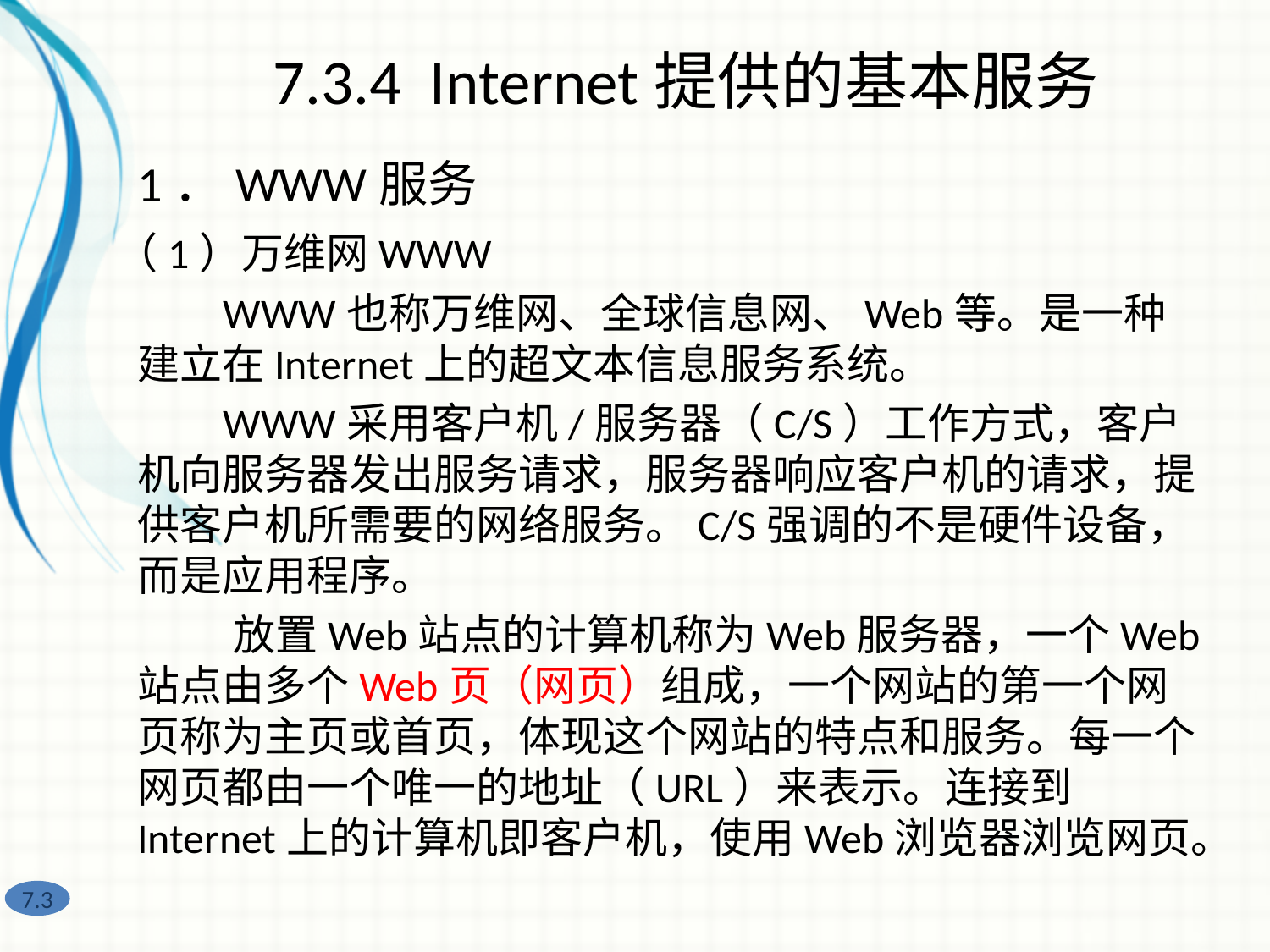

7.3.4  Internet提供的基本服务
1．WWW服务
（1）万维网WWW
         WWW也称万维网、全球信息网、Web等。是一种建立在Internet上的超文本信息服务系统。
         WWW采用客户机/服务器（C/S）工作方式，客户机向服务器发出服务请求，服务器响应客户机的请求，提供客户机所需要的网络服务。C/S强调的不是硬件设备，而是应用程序。
         放置Web站点的计算机称为Web服务器，一个Web站点由多个Web页（网页）组成，一个网站的第一个网页称为主页或首页，体现这个网站的特点和服务。每一个网页都由一个唯一的地址（URL）来表示。连接到Internet上的计算机即客户机，使用Web浏览器浏览网页。